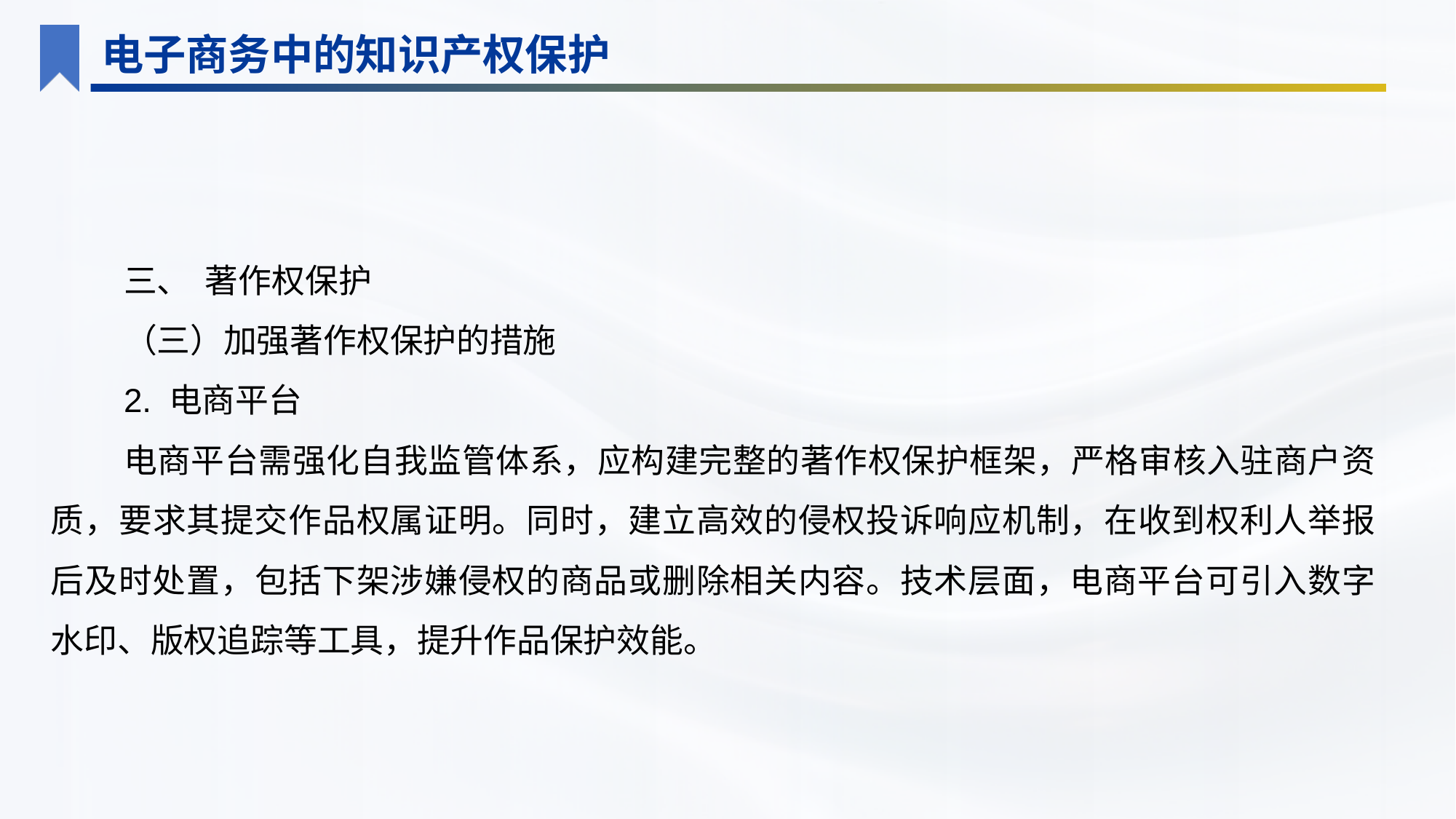

电子商务中的知识产权保护
三、  著作权保护
（三）加强著作权保护的措施
2. 电商平台
电商平台需强化自我监管体系，应构建完整的著作权保护框架，严格审核入驻商户资质，要求其提交作品权属证明。同时，建立高效的侵权投诉响应机制，在收到权利人举报后及时处置，包括下架涉嫌侵权的商品或删除相关内容。技术层面，电商平台可引入数字水印、版权追踪等工具，提升作品保护效能。